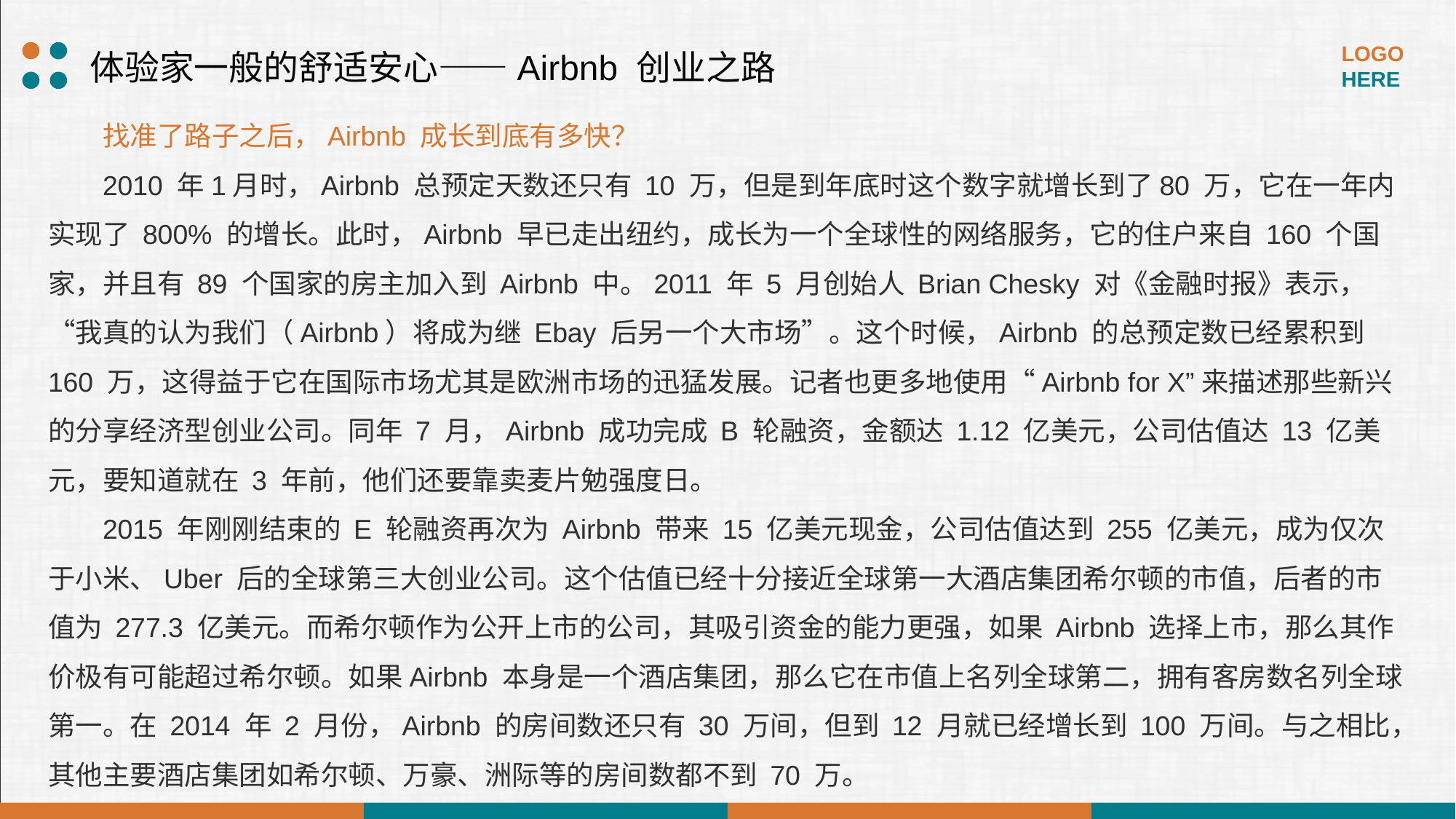

体验家一般的舒适安心——Airbnb 创业之路
找准了路子之后，Airbnb 成长到底有多快？
2010 年1月时，Airbnb 总预定天数还只有 10 万，但是到年底时这个数字就增长到了80 万，它在一年内实现了 800% 的增长。此时，Airbnb 早已走出纽约，成长为一个全球性的网络服务，它的住户来自 160 个国家，并且有 89 个国家的房主加入到 Airbnb 中。2011 年 5 月创始人 Brian Chesky 对《金融时报》表示，“我真的认为我们（Airbnb）将成为继 Ebay 后另一个大市场”。这个时候，Airbnb 的总预定数已经累积到 160 万，这得益于它在国际市场尤其是欧洲市场的迅猛发展。记者也更多地使用“Airbnb for X”来描述那些新兴的分享经济型创业公司。同年 7 月，Airbnb 成功完成 B 轮融资，金额达 1.12 亿美元，公司估值达 13 亿美元，要知道就在 3 年前，他们还要靠卖麦片勉强度日。
2015 年刚刚结束的 E 轮融资再次为 Airbnb 带来 15 亿美元现金，公司估值达到 255 亿美元，成为仅次于小米、Uber 后的全球第三大创业公司。这个估值已经十分接近全球第一大酒店集团希尔顿的市值，后者的市值为 277.3 亿美元。而希尔顿作为公开上市的公司，其吸引资金的能力更强，如果 Airbnb 选择上市，那么其作价极有可能超过希尔顿。如果Airbnb 本身是一个酒店集团，那么它在市值上名列全球第二，拥有客房数名列全球第一。在 2014 年 2 月份，Airbnb 的房间数还只有 30 万间，但到 12 月就已经增长到 100 万间。与之相比，其他主要酒店集团如希尔顿、万豪、洲际等的房间数都不到 70 万。